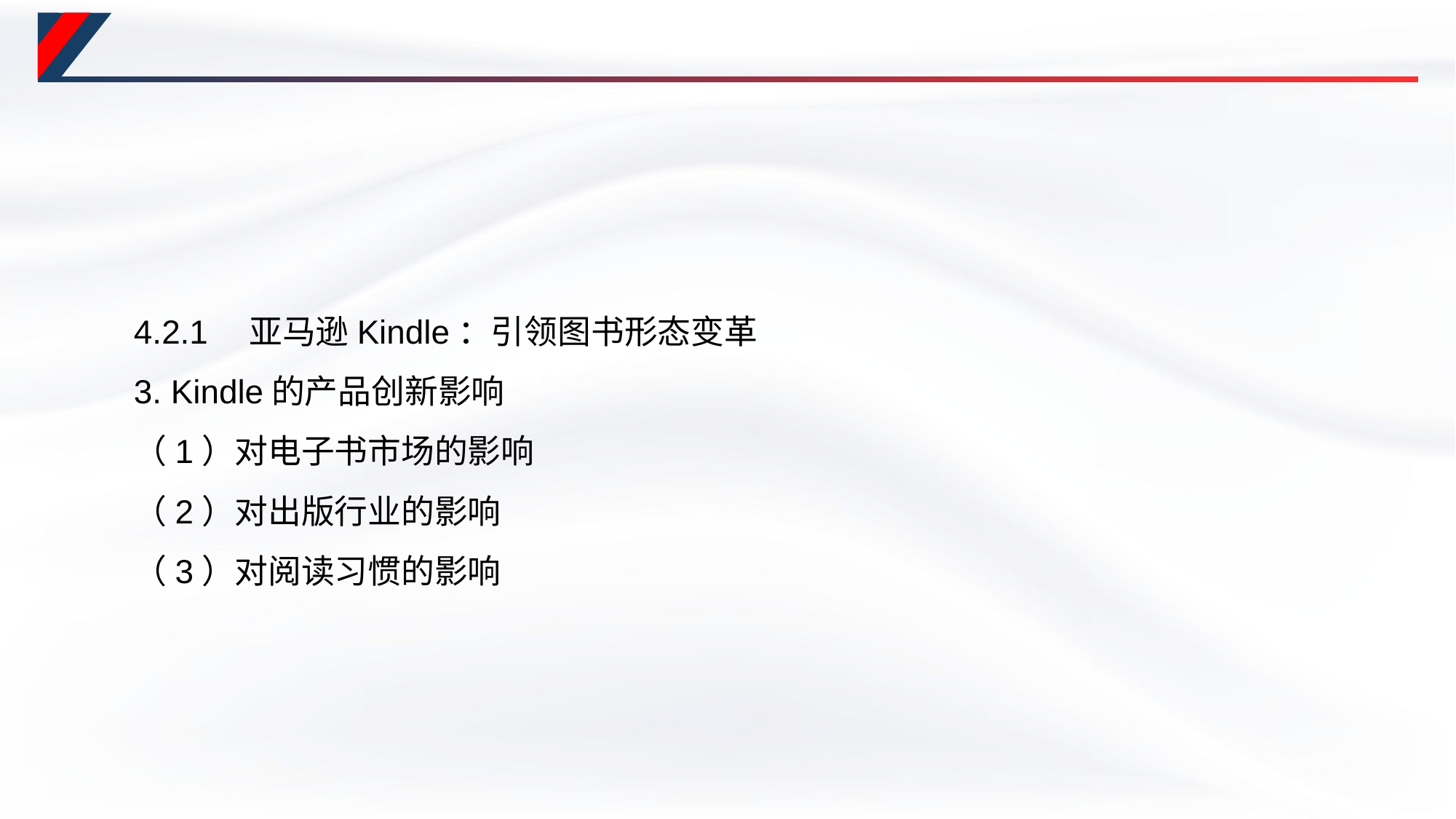

#
4.2.1　亚马逊Kindle：引领图书形态变革
3. Kindle的产品创新影响
（1）对电子书市场的影响
（2）对出版行业的影响
（3）对阅读习惯的影响